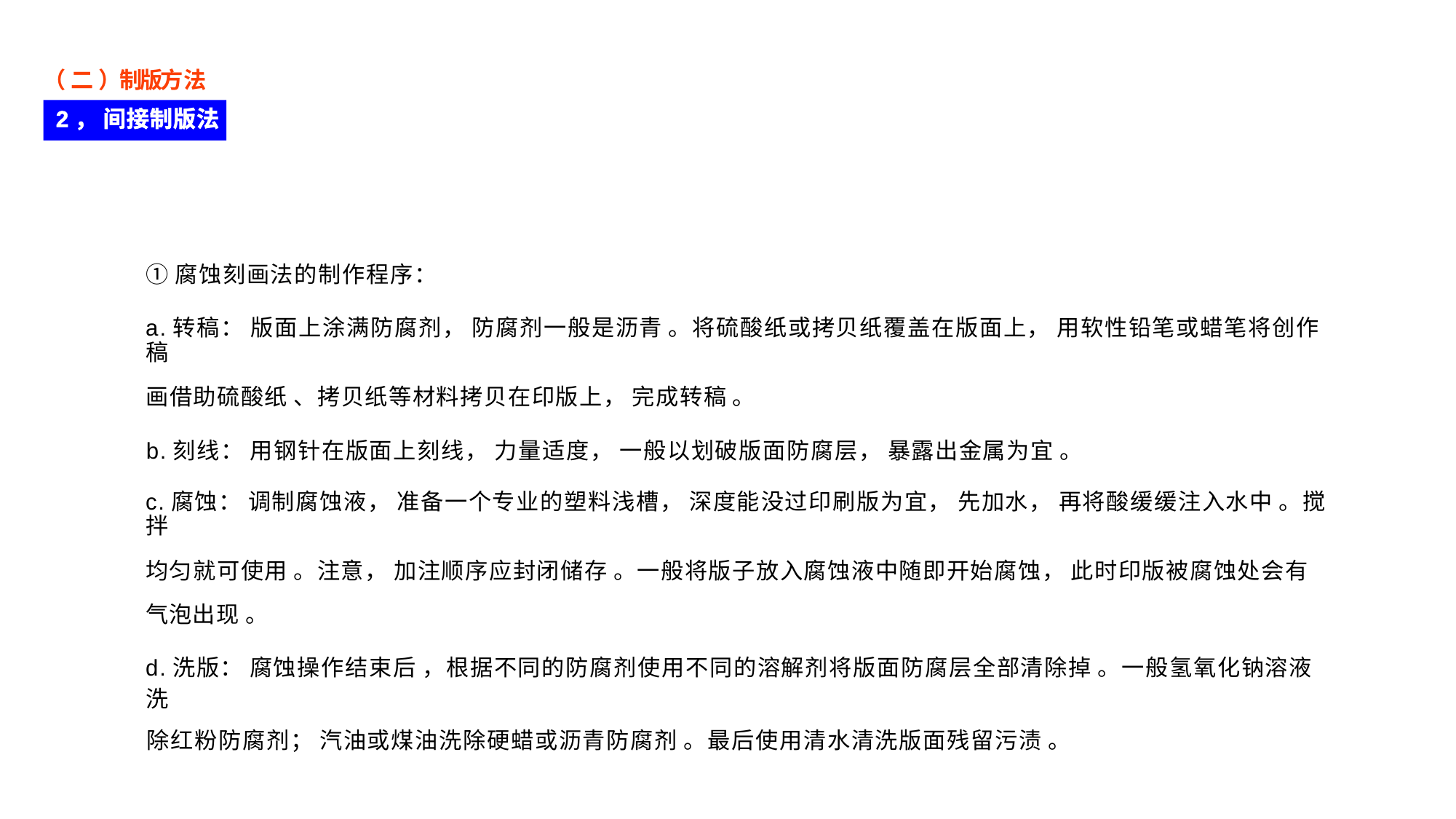

（ 二 ）制版方法

2， 间接制版法

①腐蚀刻画法的制作程序：

a.转稿： 版面上涂满防腐剂， 防腐剂一般是沥青 。将硫酸纸或拷贝纸覆盖在版面上， 用软性铅笔或蜡笔将创作稿
画借助硫酸纸 、拷贝纸等材料拷贝在印版上， 完成转稿 。
b.刻线： 用钢针在版面上刻线， 力量适度， 一般以划破版面防腐层， 暴露出金属为宜 。

c.腐蚀： 调制腐蚀液， 准备一个专业的塑料浅槽， 深度能没过印刷版为宜， 先加水， 再将酸缓缓注入水中 。搅拌
均匀就可使用 。注意， 加注顺序应封闭储存 。一般将版子放入腐蚀液中随即开始腐蚀， 此时印版被腐蚀处会有    气泡出现 。
d.洗版： 腐蚀操作结束后 ，根据不同的防腐剂使用不同的溶解剂将版面防腐层全部清除掉 。一般氢氧化钠溶液洗
除红粉防腐剂； 汽油或煤油洗除硬蜡或沥青防腐剂 。最后使用清水清洗版面残留污渍 。